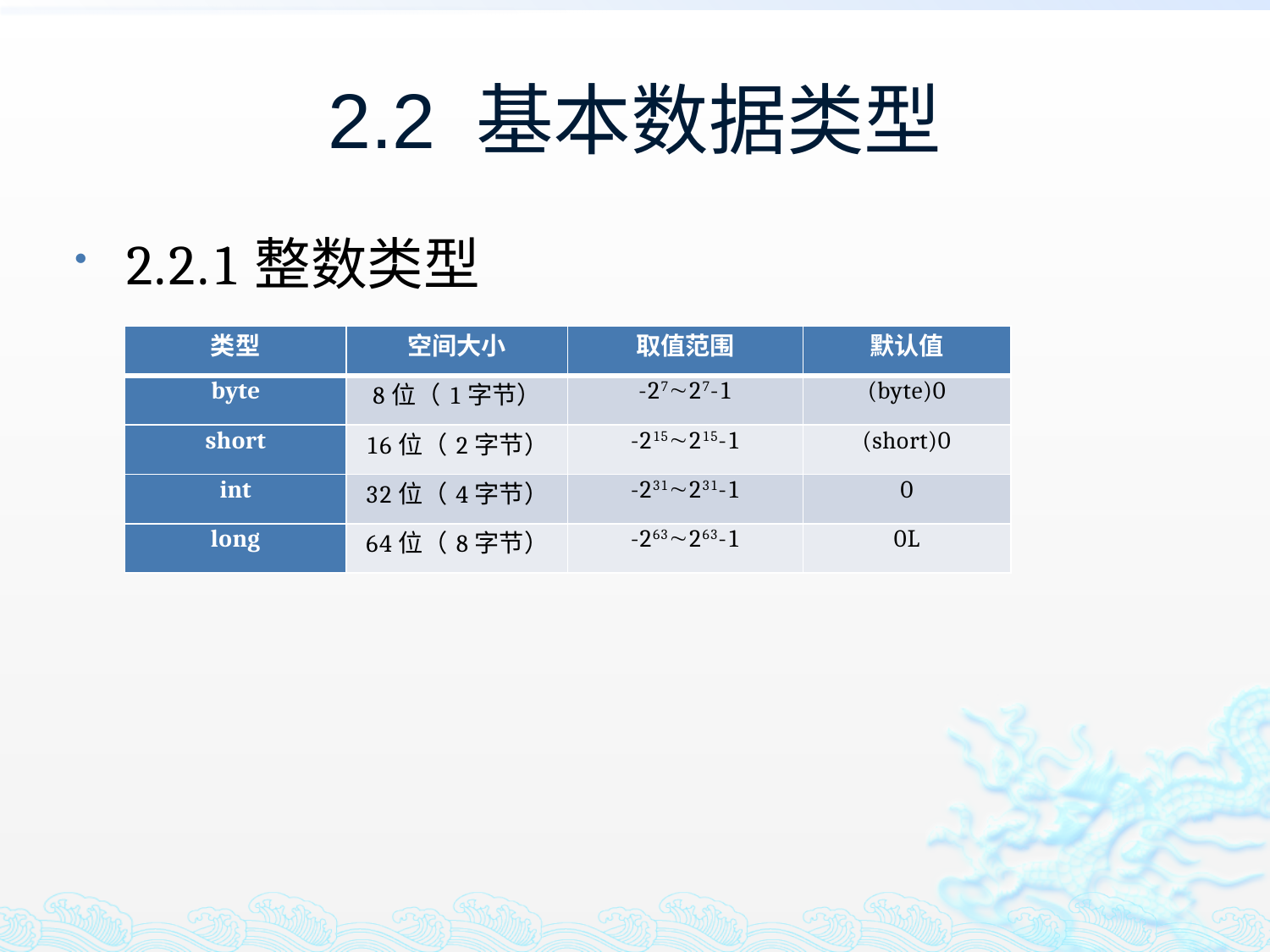

# 2.2 基本数据类型
2.2.1整数类型

| 类型 | 空间大小 | 取值范围 | 默认值 |
| --- | --- | --- | --- |
| byte | 8位（1字节） | -27∼27-1 | (byte)0 |
| short | 16位（2字节） | -215∼215-1 | (short)0 |
| int | 32位（4字节） | -231∼231-1 | 0 |
| long | 64位（8字节） | -263∼263-1 | 0L |